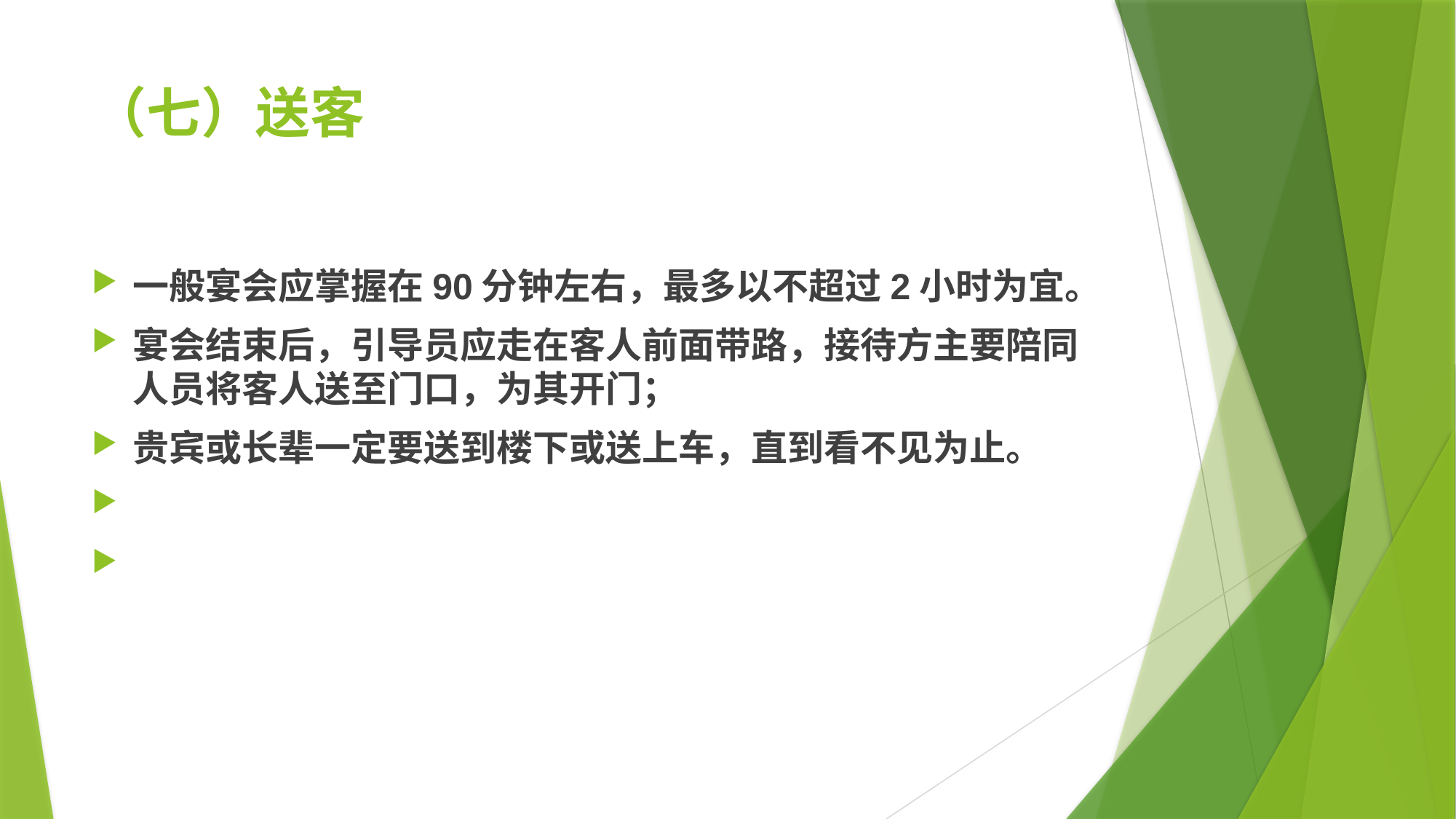

# （七）送客
一般宴会应掌握在90分钟左右，最多以不超过2小时为宜。
宴会结束后，引导员应走在客人前面带路，接待方主要陪同人员将客人送至门口，为其开门；
贵宾或长辈一定要送到楼下或送上车，直到看不见为止。